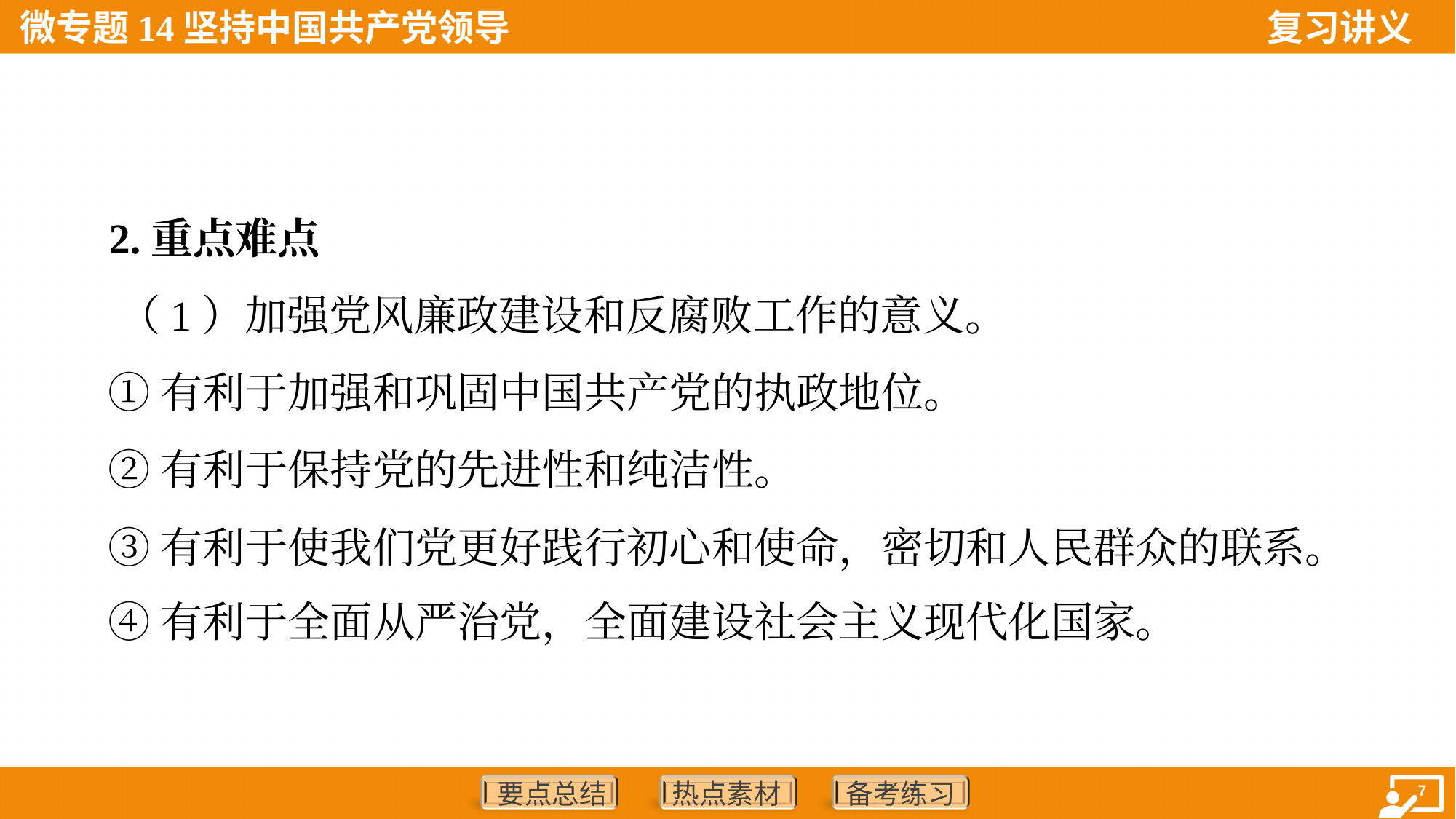

2.重点难点
    （1）加强党风廉政建设和反腐败工作的意义。
    ①有利于加强和巩固中国共产党的执政地位。
    ②有利于保持党的先进性和纯洁性。
    ③有利于使我们党更好践行初心和使命，密切和人民群众的联系。
    ④有利于全面从严治党，全面建设社会主义现代化国家。